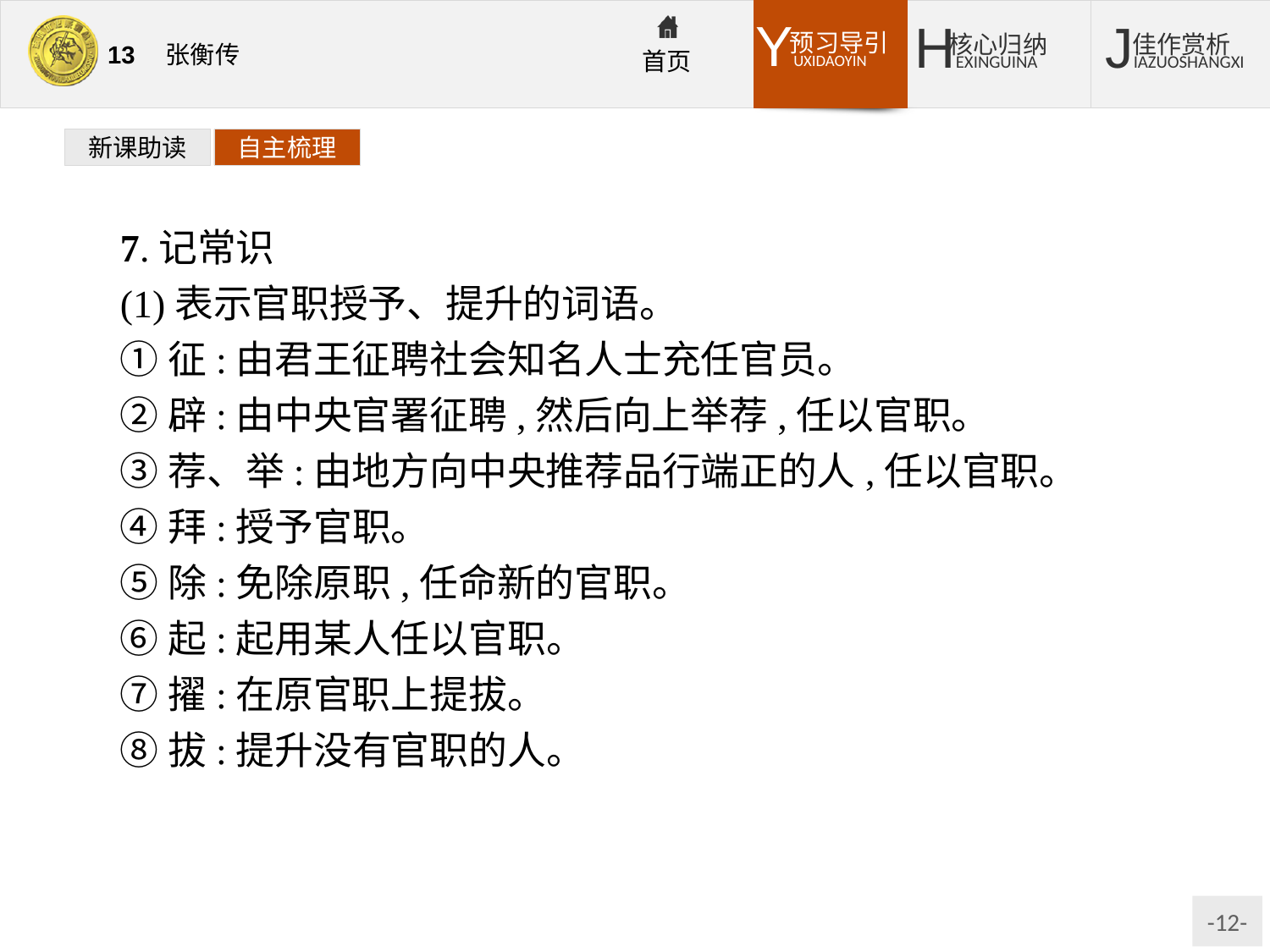

新课助读
自主梳理
7.记常识
(1)表示官职授予、提升的词语。
①征:由君王征聘社会知名人士充任官员。
②辟:由中央官署征聘,然后向上举荐,任以官职。
③荐、举:由地方向中央推荐品行端正的人,任以官职。
④拜:授予官职。
⑤除:免除原职,任命新的官职。
⑥起:起用某人任以官职。
⑦擢:在原官职上提拔。
⑧拔:提升没有官职的人。